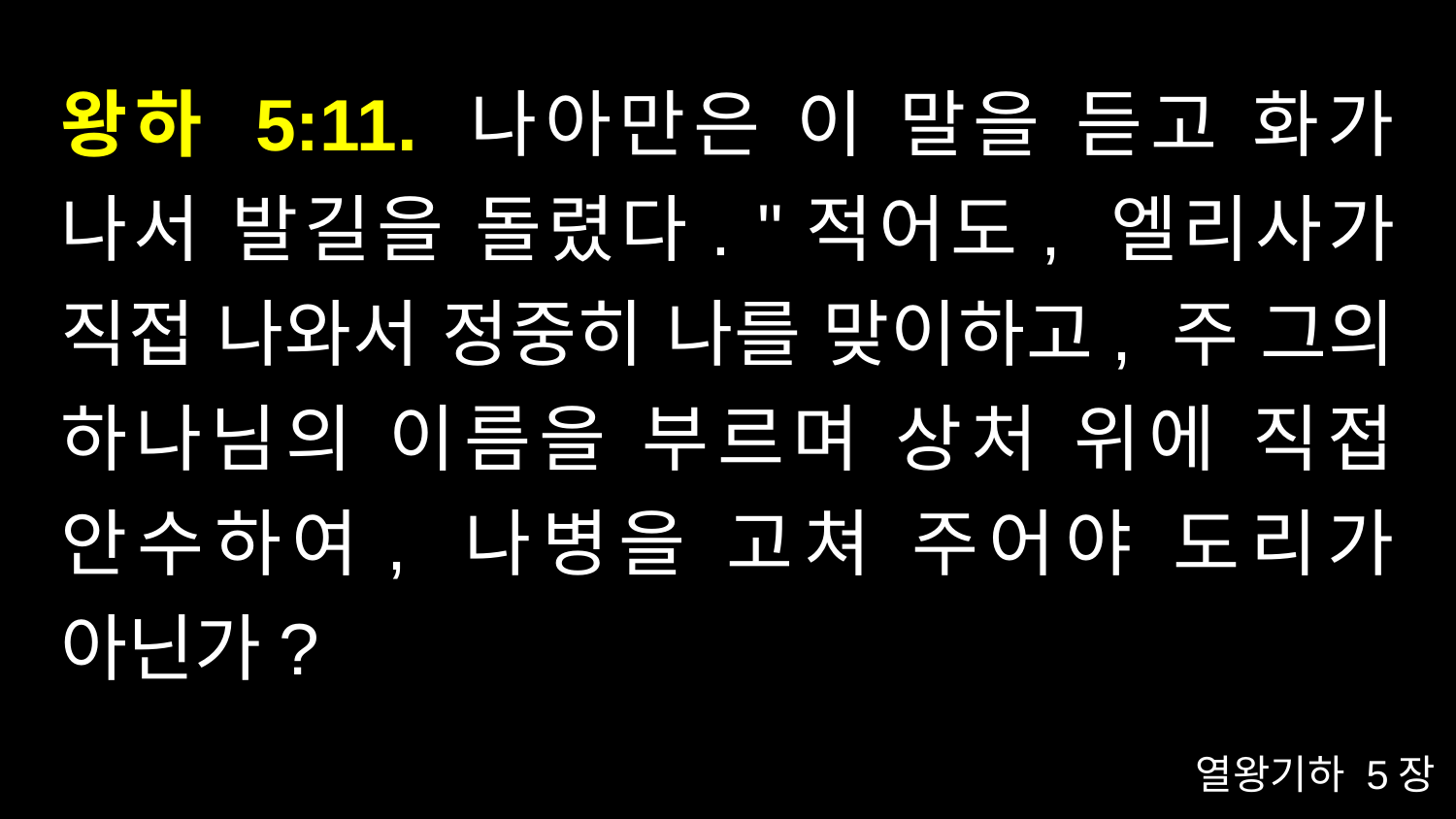

# 왕하 5:11. 나아만은 이 말을 듣고 화가 나서 발길을 돌렸다. "적어도, 엘리사가 직접 나와서 정중히 나를 맞이하고, 주 그의 하나님의 이름을 부르며 상처 위에 직접 안수하여, 나병을 고쳐 주어야 도리가 아닌가?
열왕기하 5장